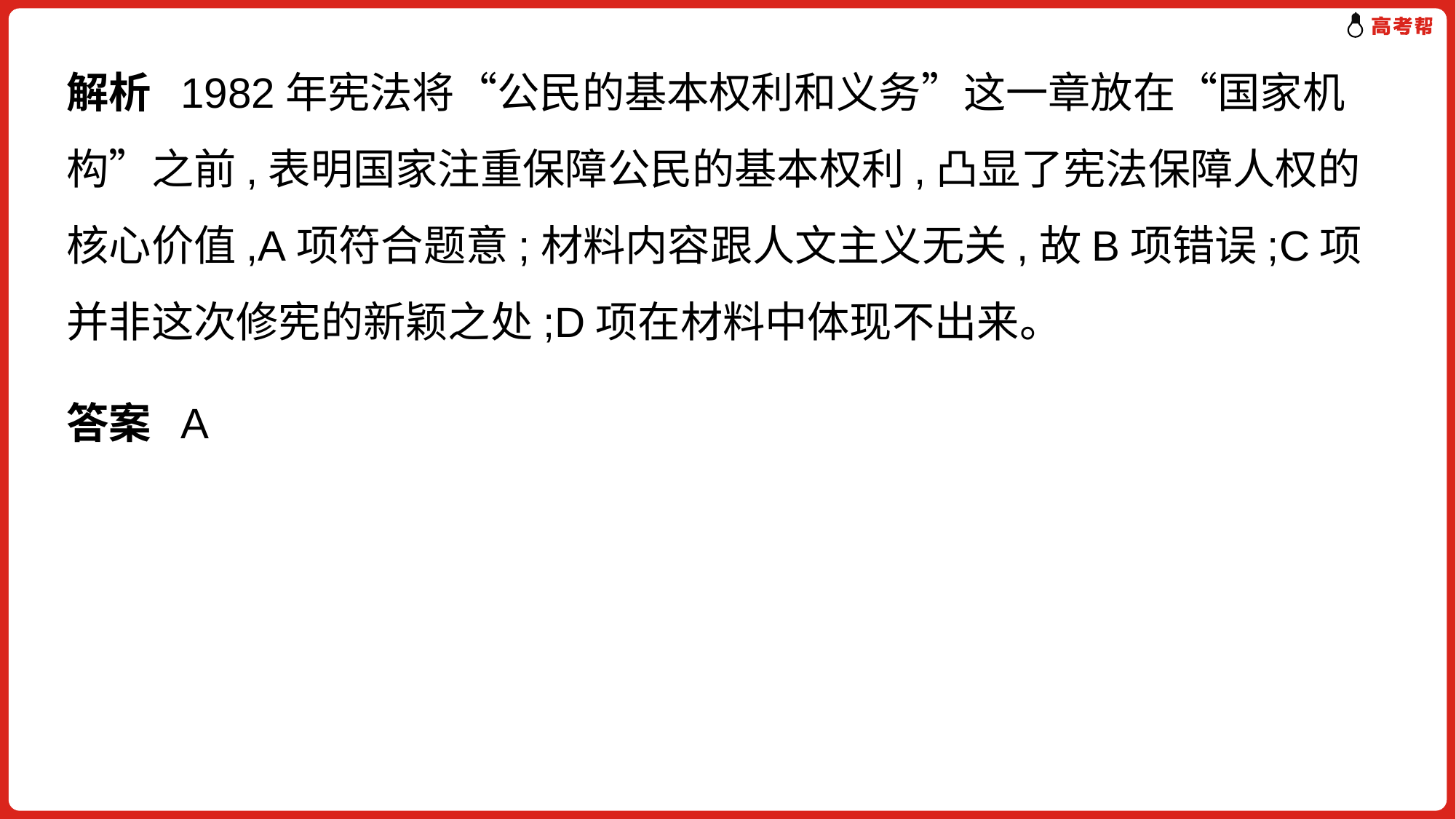

解析  1982年宪法将“公民的基本权利和义务”这一章放在“国家机构”之前,表明国家注重保障公民的基本权利,凸显了宪法保障人权的核心价值,A项符合题意;材料内容跟人文主义无关,故B项错误;C项并非这次修宪的新颖之处;D项在材料中体现不出来。
答案  A